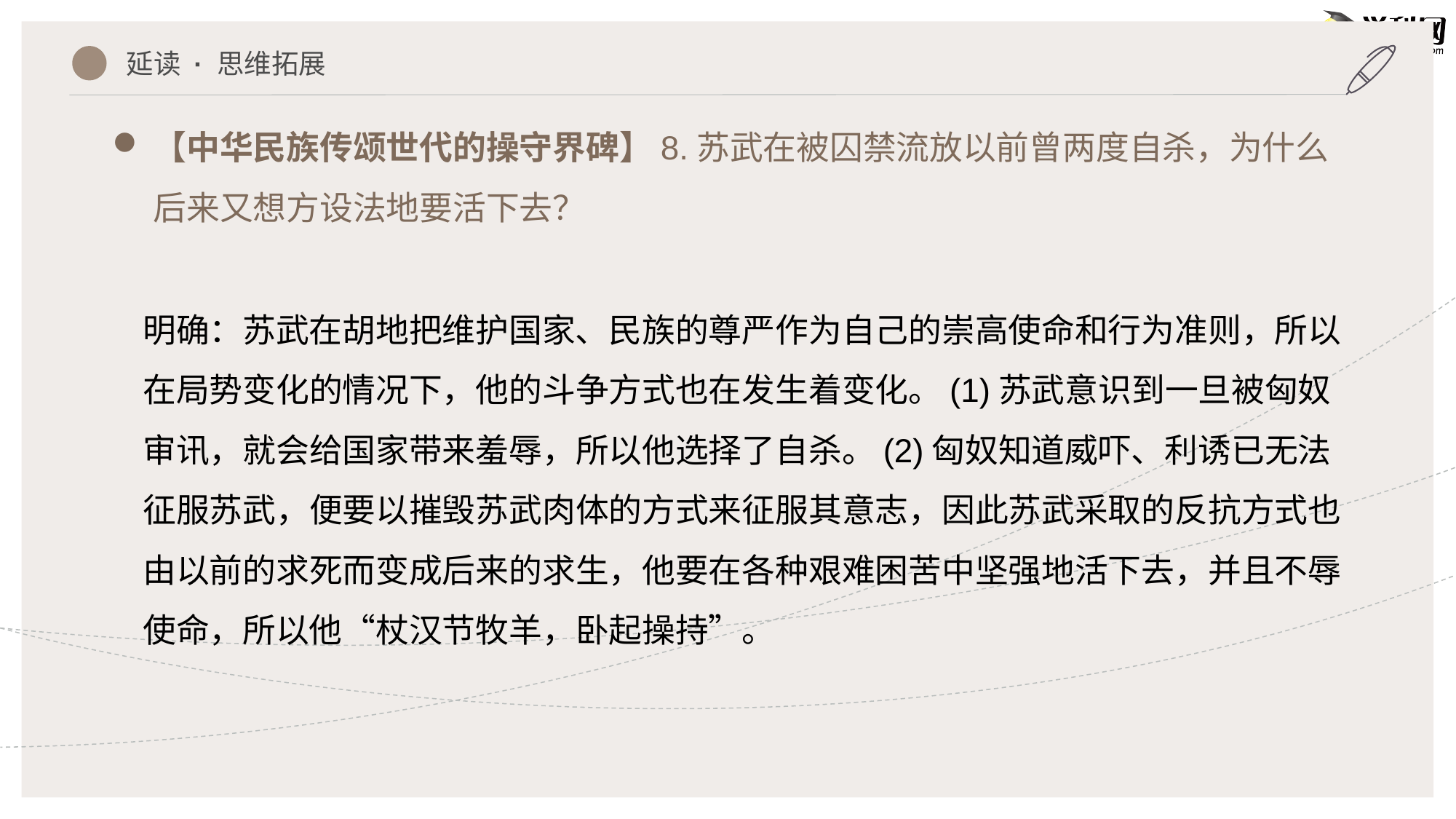

延读 · 思维拓展

【中华民族传颂世代的操守界碑】8.苏武在被囚禁流放以前曾两度自杀，为什么后来又想方设法地要活下去？
明确：苏武在胡地把维护国家、民族的尊严作为自己的崇高使命和行为准则，所以在局势变化的情况下，他的斗争方式也在发生着变化。(1)苏武意识到一旦被匈奴审讯，就会给国家带来羞辱，所以他选择了自杀。(2)匈奴知道威吓、利诱已无法征服苏武，便要以摧毁苏武肉体的方式来征服其意志，因此苏武采取的反抗方式也由以前的求死而变成后来的求生，他要在各种艰难困苦中坚强地活下去，并且不辱使命，所以他“杖汉节牧羊，卧起操持”。